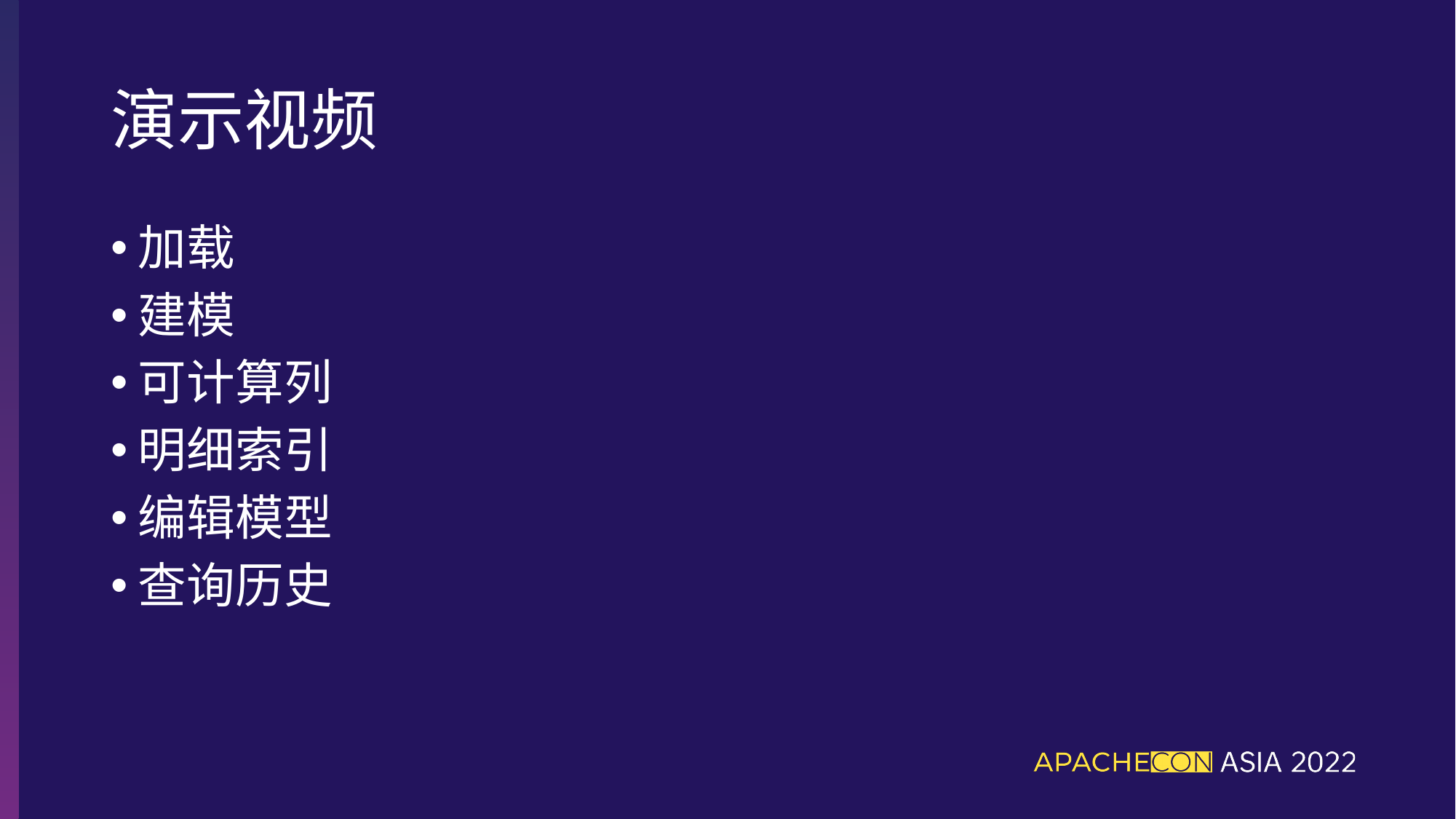

# 演示视频
加载
建模
可计算列
明细索引
编辑模型
查询历史